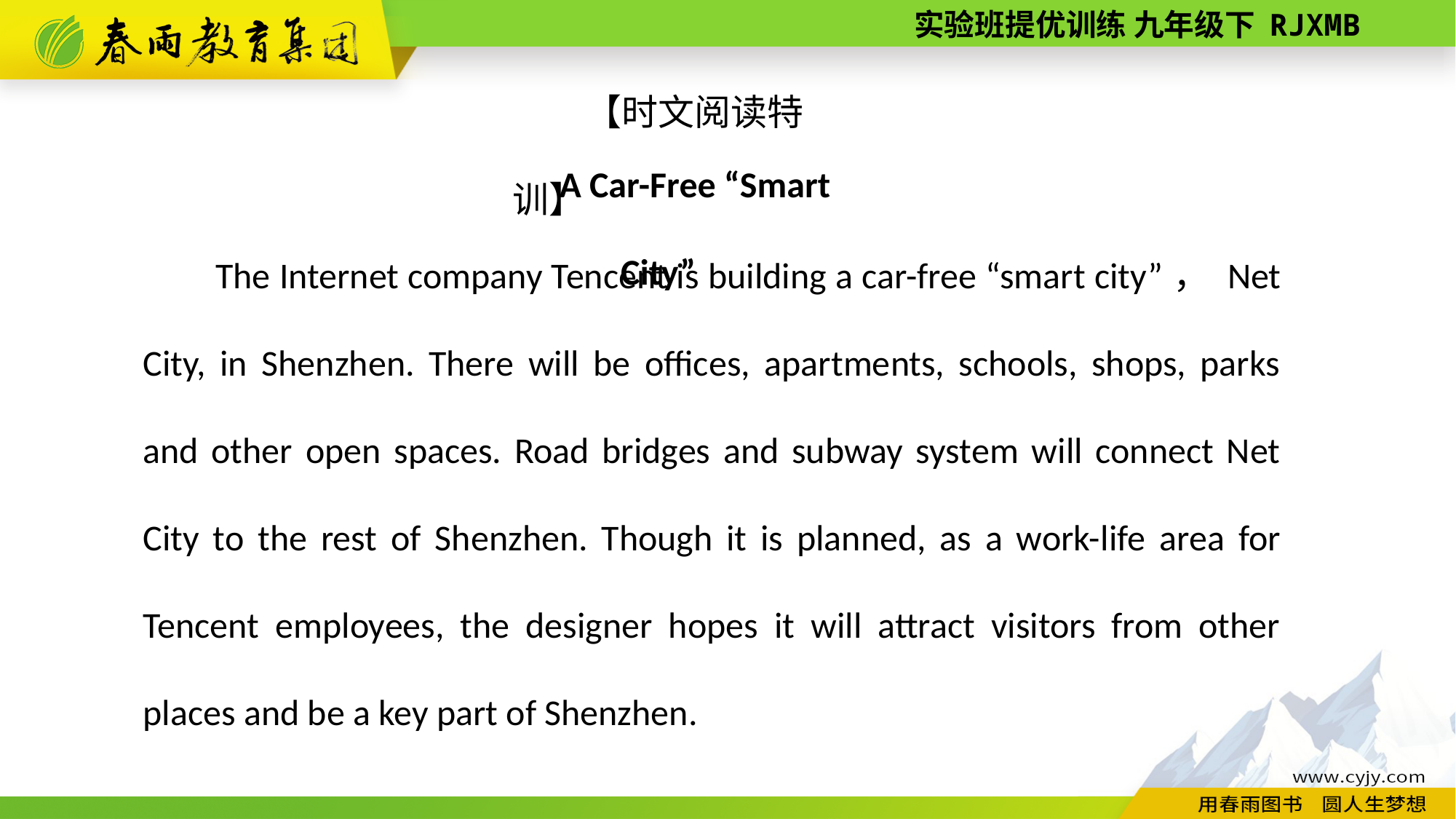

【时文阅读特训】
A Car­-Free “Smart City”
The Internet company Tencent is building a car-­free “smart city”， Net City, in Shenzhen. There will be offices, apartments, schools, shops, parks and other open spaces. Road bridges and subway system will connect Net City to the rest of Shenzhen. Though it is planned, as a work-­life area for Tencent employees, the designer hopes it will attract visitors from other places and be a key part of Shenzhen.